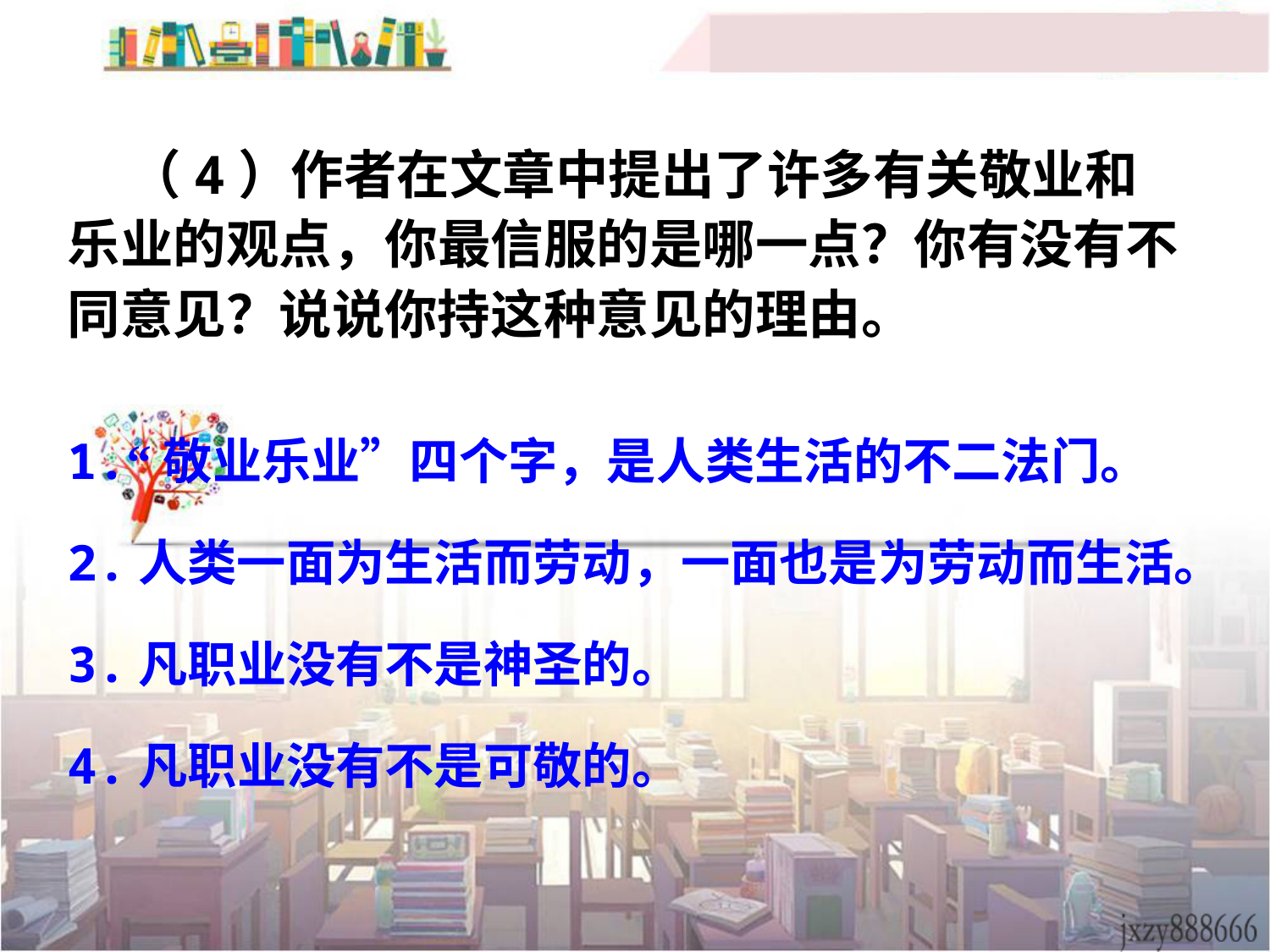

（4）作者在文章中提出了许多有关敬业和乐业的观点，你最信服的是哪一点？你有没有不同意见？说说你持这种意见的理由。
1.“敬业乐业”四个字，是人类生活的不二法门。
2.人类一面为生活而劳动，一面也是为劳动而生活。
3.凡职业没有不是神圣的。
4.凡职业没有不是可敬的。